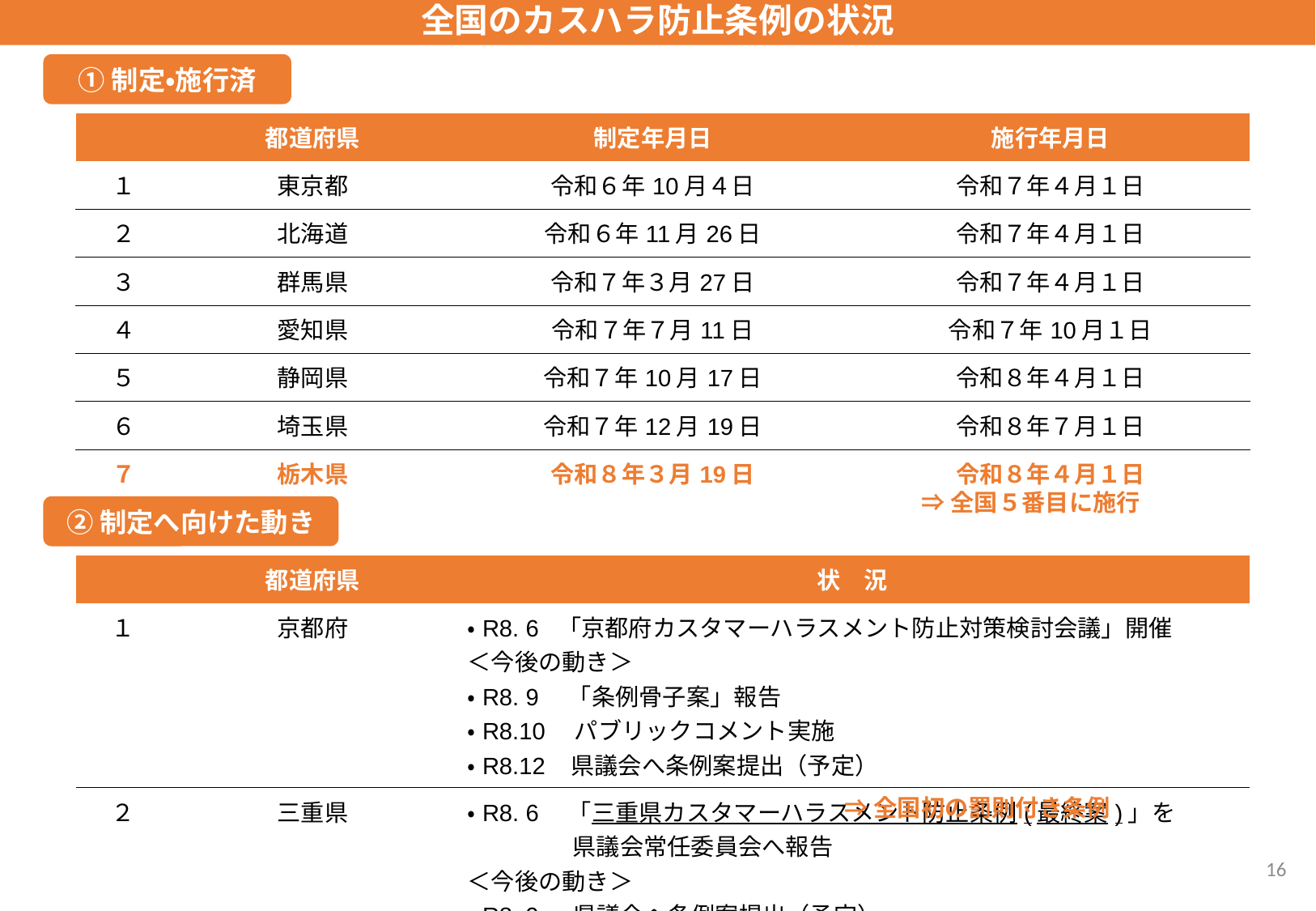

全国のカスハラ防止条例の状況
①制定・施行済
|  | 都道府県 | 制定年月日 | 施行年月日 |
| --- | --- | --- | --- |
| １ | 東京都 | 令和６年10月４日 | 令和７年４月１日 |
| ２ | 北海道 | 令和６年11月26日 | 令和７年４月１日 |
| ３ | 群馬県 | 令和７年３月27日 | 令和７年４月１日 |
| ４ | 愛知県 | 令和７年７月11日 | 令和７年10月１日 |
| ５ | 静岡県 | 令和７年10月17日 | 令和８年４月１日 |
| ６ | 埼玉県 | 令和７年12月19日 | 令和８年７月１日 |
| ７ | 栃木県 | 令和８年３月19日 | 令和８年４月１日 |
⇒全国５番目に施行
②制定へ向けた動き
|  | 都道府県 | 状　況 |
| --- | --- | --- |
| １ | 京都府 | ・R8. 6 「京都府カスタマーハラスメント防止対策検討会議」開催 ＜今後の動き＞ ・R8. 9　「条例骨子案」報告 ・R8.10　パブリックコメント実施 ・R8.12 県議会へ条例案提出（予定） |
| ２ | 三重県 | ・R8. 6　「三重県カスタマーハラスメント防止条例(最終案)」を 　　　　 県議会常任委員会へ報告　 ＜今後の動き＞ ・R8. 9　 県議会へ条例案提出（予定） ・R9. 4　 施行予定 |
⇒全国初の罰則付き条例
16